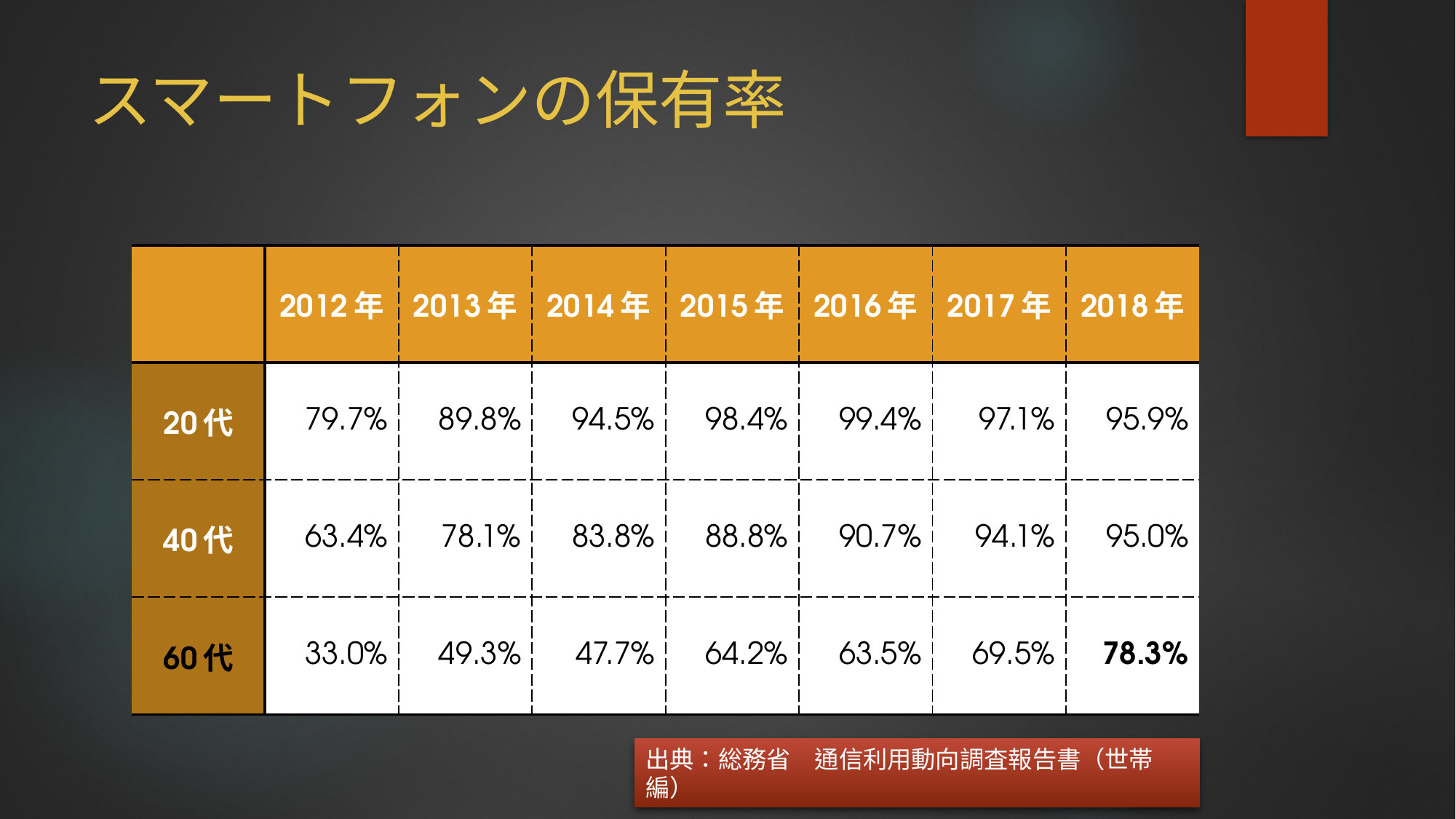

# スマートフォンの保有率
|  | 2012年 | 2013年 | 2014年 | 2015年 | 2016年 | 2017年 | 2018年 |
| --- | --- | --- | --- | --- | --- | --- | --- |
| 20代 | 79.7% | 89.8% | 94.5% | 98.4% | 99.4% | 97.1% | 95.9% |
| 40代 | 63.4% | 78.1% | 83.8% | 88.8% | 90.7% | 94.1% | 95.0% |
| 60代 | 33.0% | 49.3% | 47.7% | 64.2% | 63.5% | 69.5% | 78.3% |
出典：総務省　通信利用動向調査報告書（世帯編）